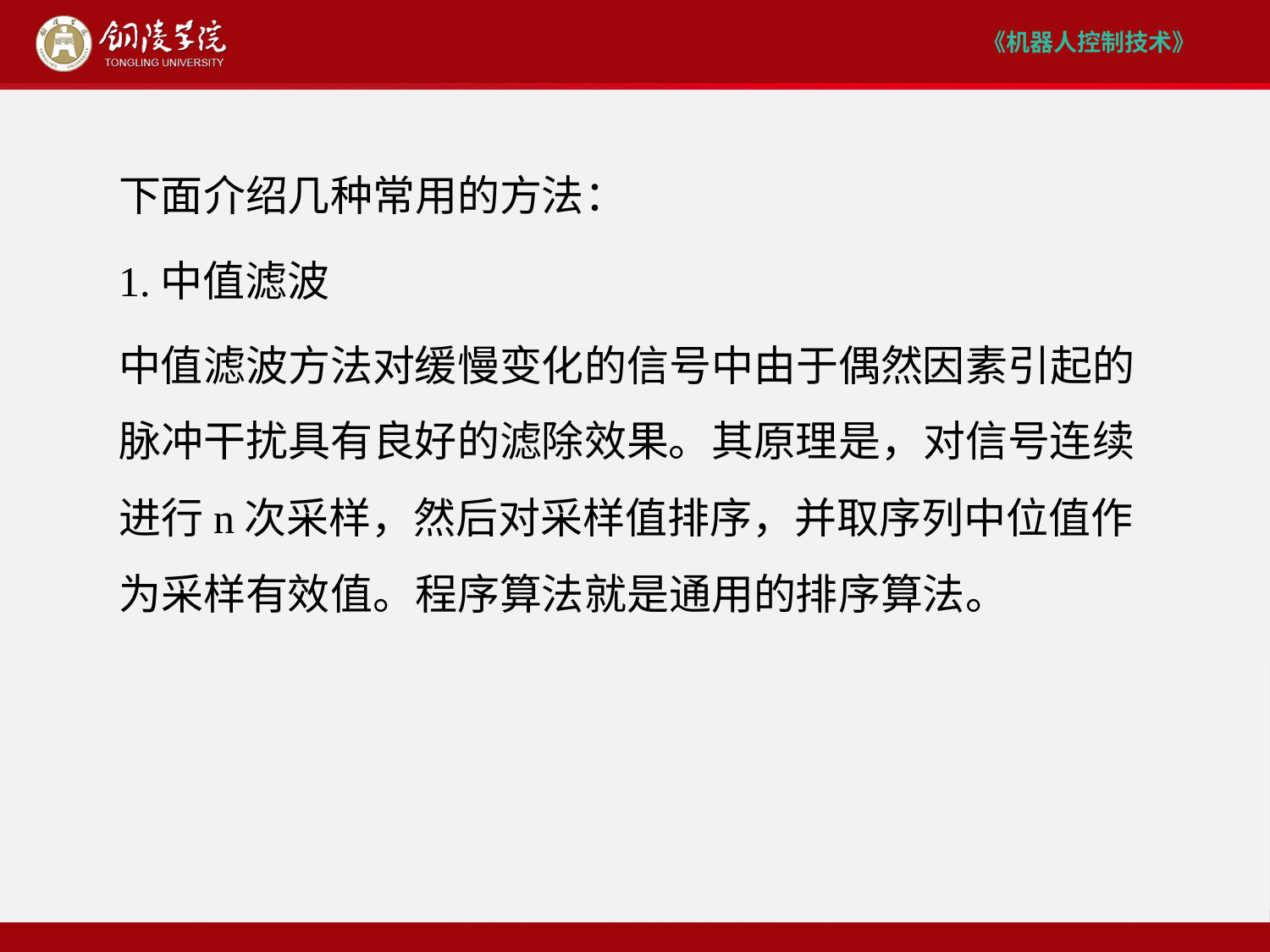

下面介绍几种常用的方法：
1.中值滤波
中值滤波方法对缓慢变化的信号中由于偶然因素引起的脉冲干扰具有良好的滤除效果。其原理是，对信号连续进行n次采样，然后对采样值排序，并取序列中位值作为采样有效值。程序算法就是通用的排序算法。